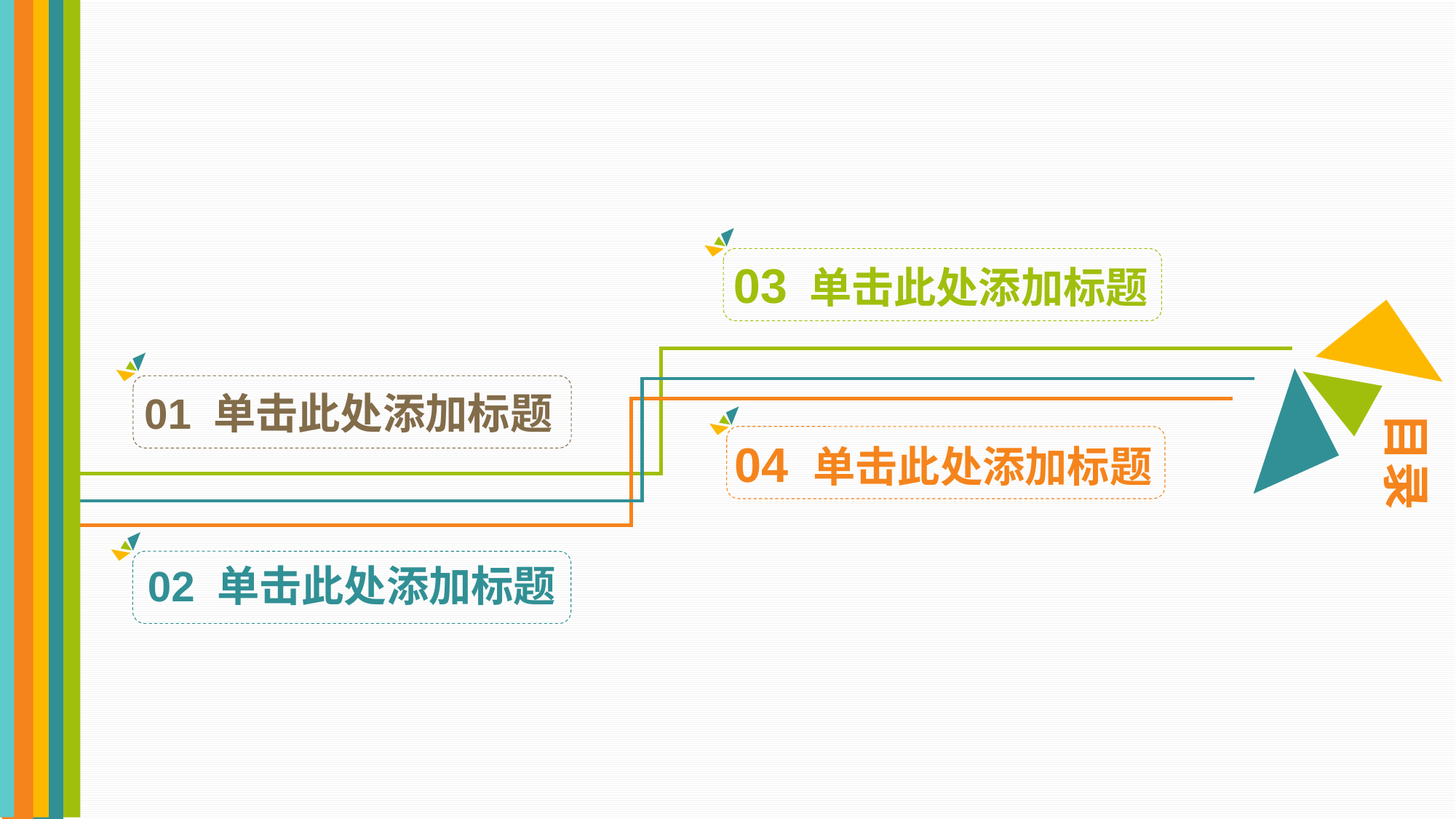

03 单击此处添加标题

01 单击此处添加标题

目录

04 单击此处添加标题

02 单击此处添加标题